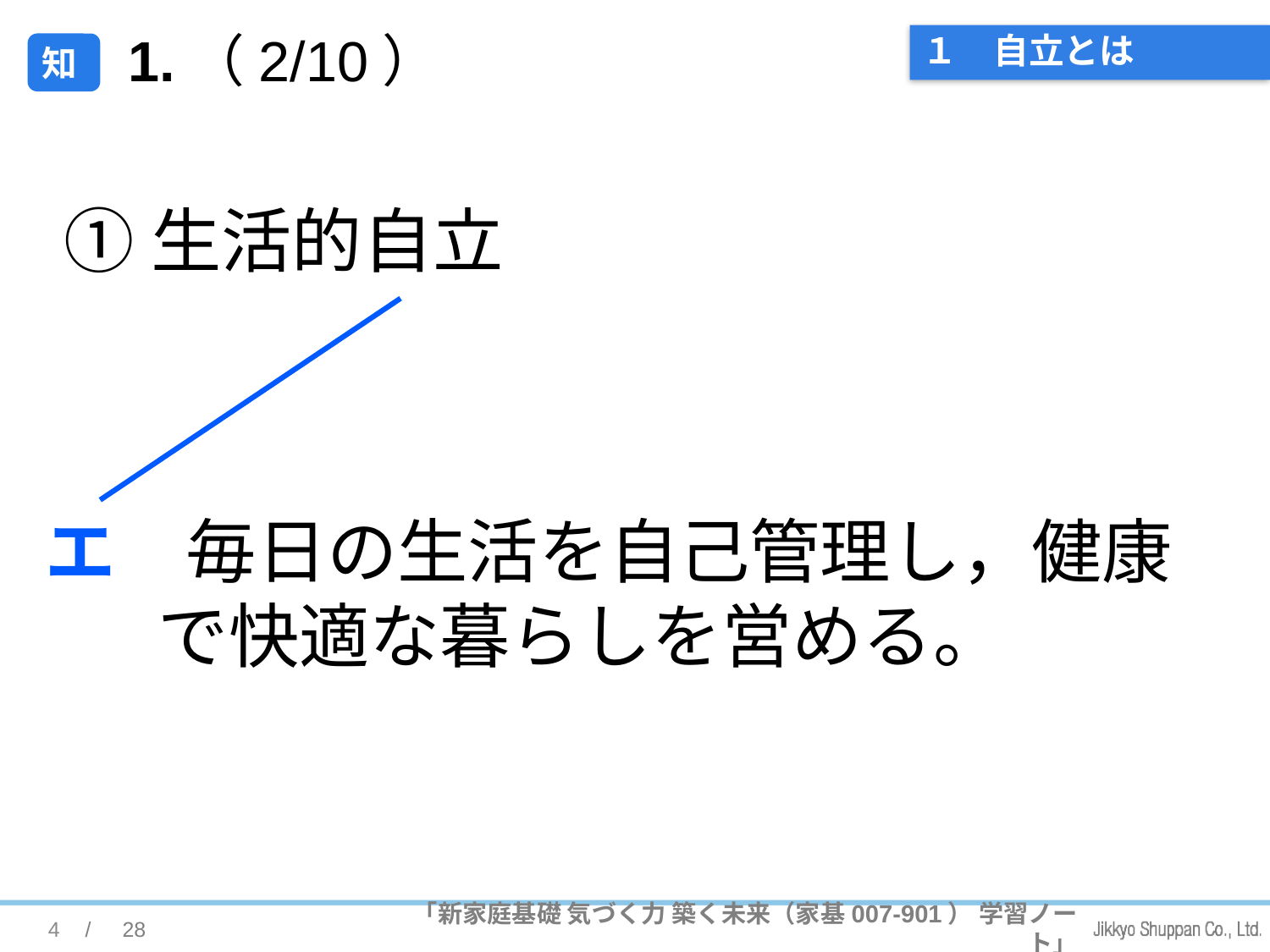

# １　自立とは
 1.（2/10）
知
①生活的自立
エ　毎日の生活を自己管理し，健康で快適な暮らしを営める。
4